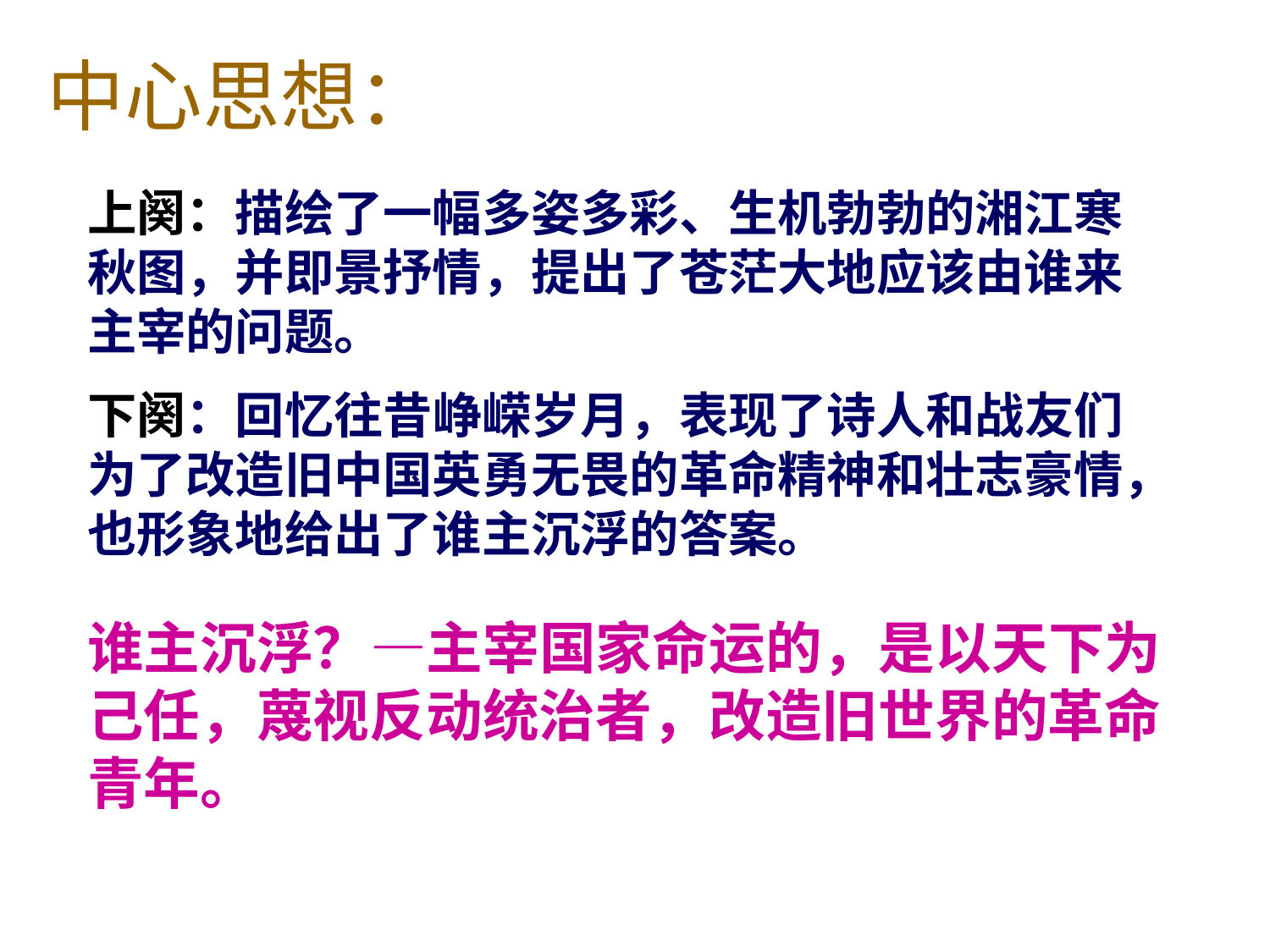

中心思想：
上阕：描绘了一幅多姿多彩、生机勃勃的湘江寒秋图，并即景抒情，提出了苍茫大地应该由谁来主宰的问题。
下阕：回忆往昔峥嵘岁月，表现了诗人和战友们为了改造旧中国英勇无畏的革命精神和壮志豪情，也形象地给出了谁主沉浮的答案。
谁主沉浮？—主宰国家命运的，是以天下为己任，蔑视反动统治者，改造旧世界的革命青年。